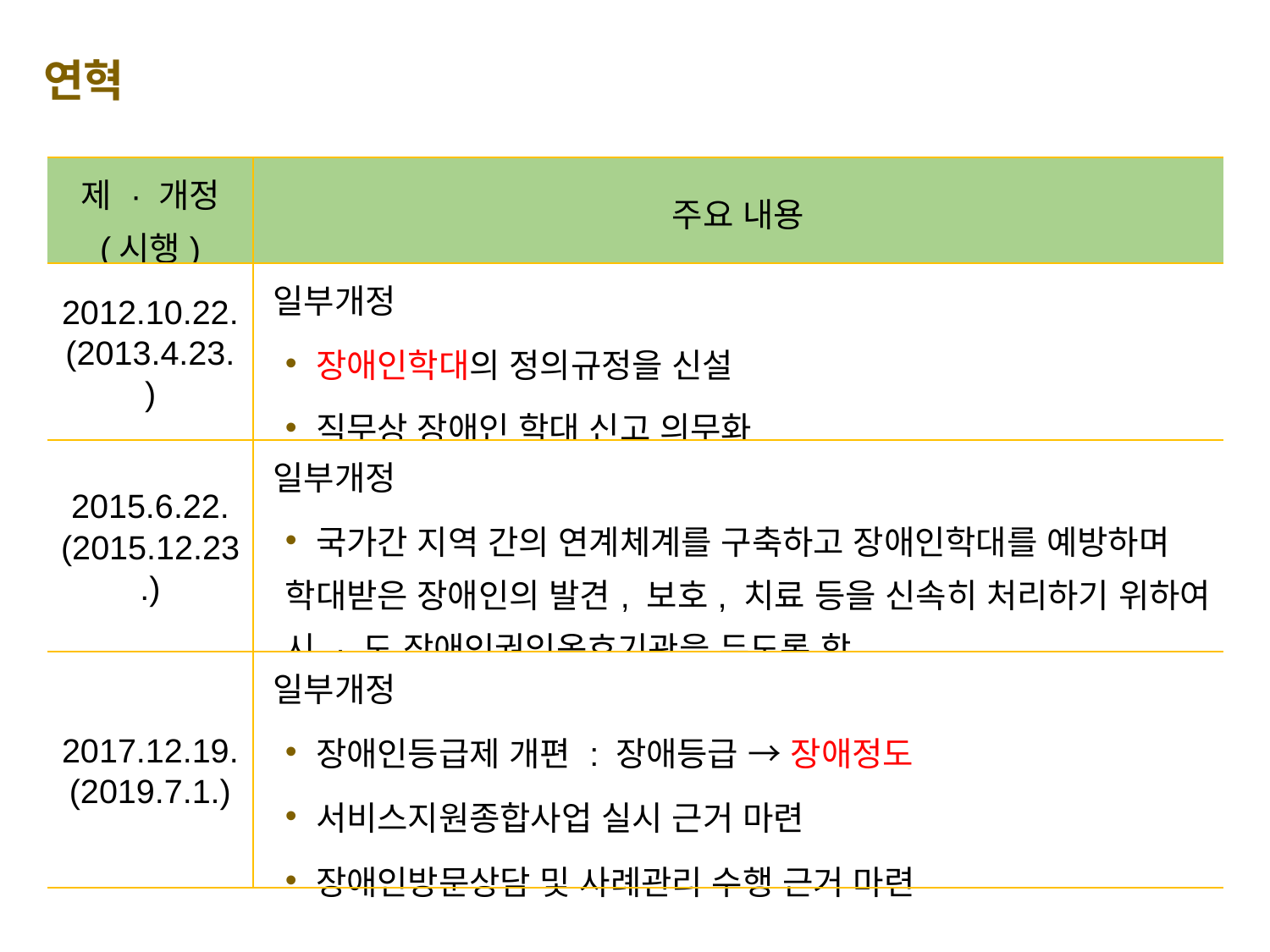

연혁
| 제 · 개정 (시행) | 주요 내용 |
| --- | --- |
| 2012.10.22. (2013.4.23.) | 일부개정 장애인학대의 정의규정을 신설 직무상 장애인 학대 신고 의무화 |
| 2015.6.22. (2015.12.23.) | 일부개정 국가간 지역 간의 연계체계를 구축하고 장애인학대를 예방하며 학대받은 장애인의 발견, 보호, 치료 등을 신속히 처리하기 위하여 시 · 도 장애인권익옹호기관을 두도록 함 |
| 2017.12.19. (2019.7.1.) | 일부개정 장애인등급제 개편 : 장애등급 → 장애정도 서비스지원종합사업 실시 근거 마련 장애인방문상담 및 사례관리 수행 근거 마련 |